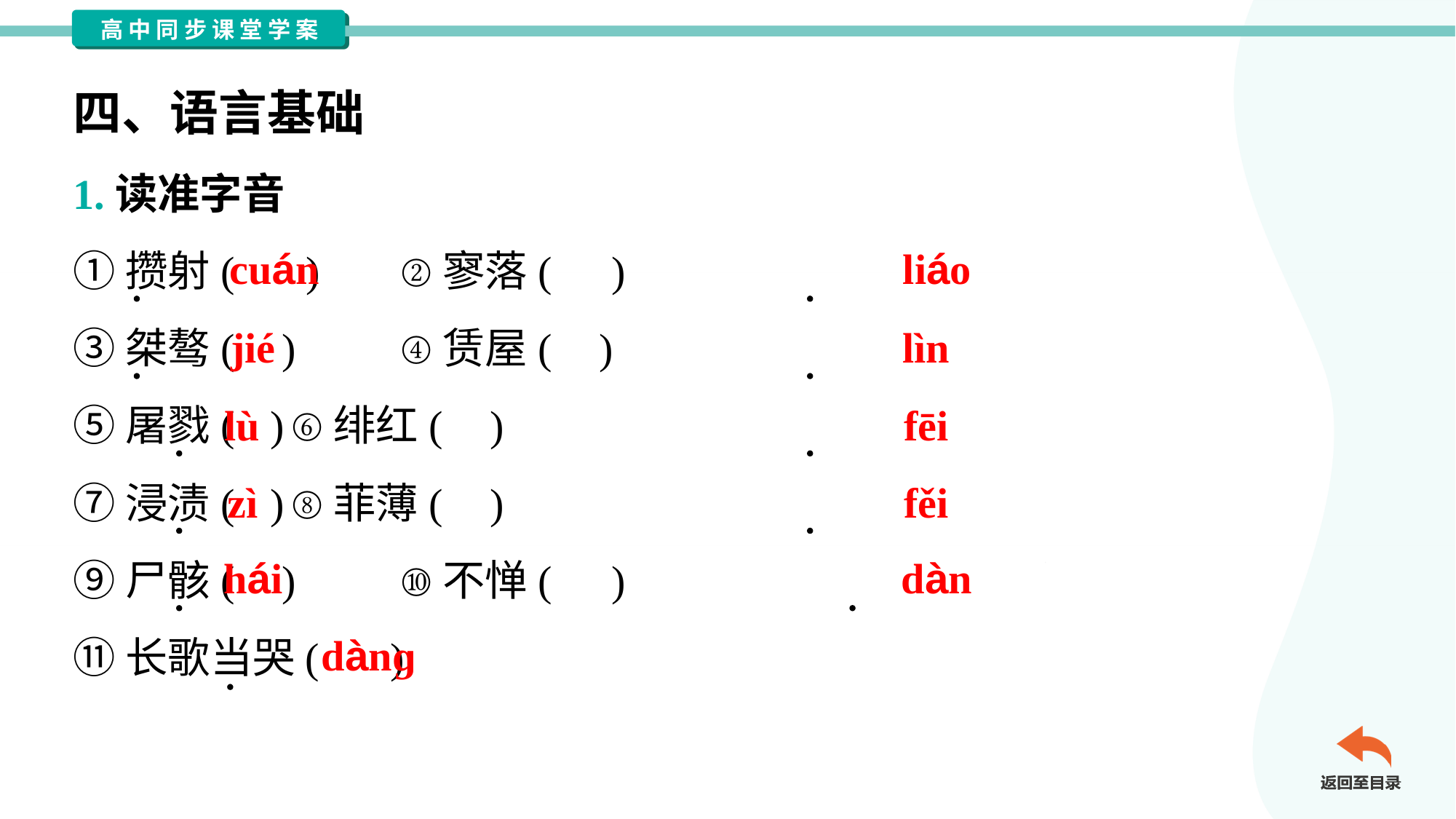

四、语言基础
1.读准字音
①攒射(      )	②寥落(     )
③桀骜(    )	④赁屋(    )
⑤屠戮(   )	⑥绯红(    )
⑦浸渍(   )	⑧菲薄(    )
⑨尸骸(    )	⑩不惮(     )
⑪长歌当哭(      )
cuán
liáo
jié
lìn

lù
fēi

zì
fěi

hái
dàn

dànɡ